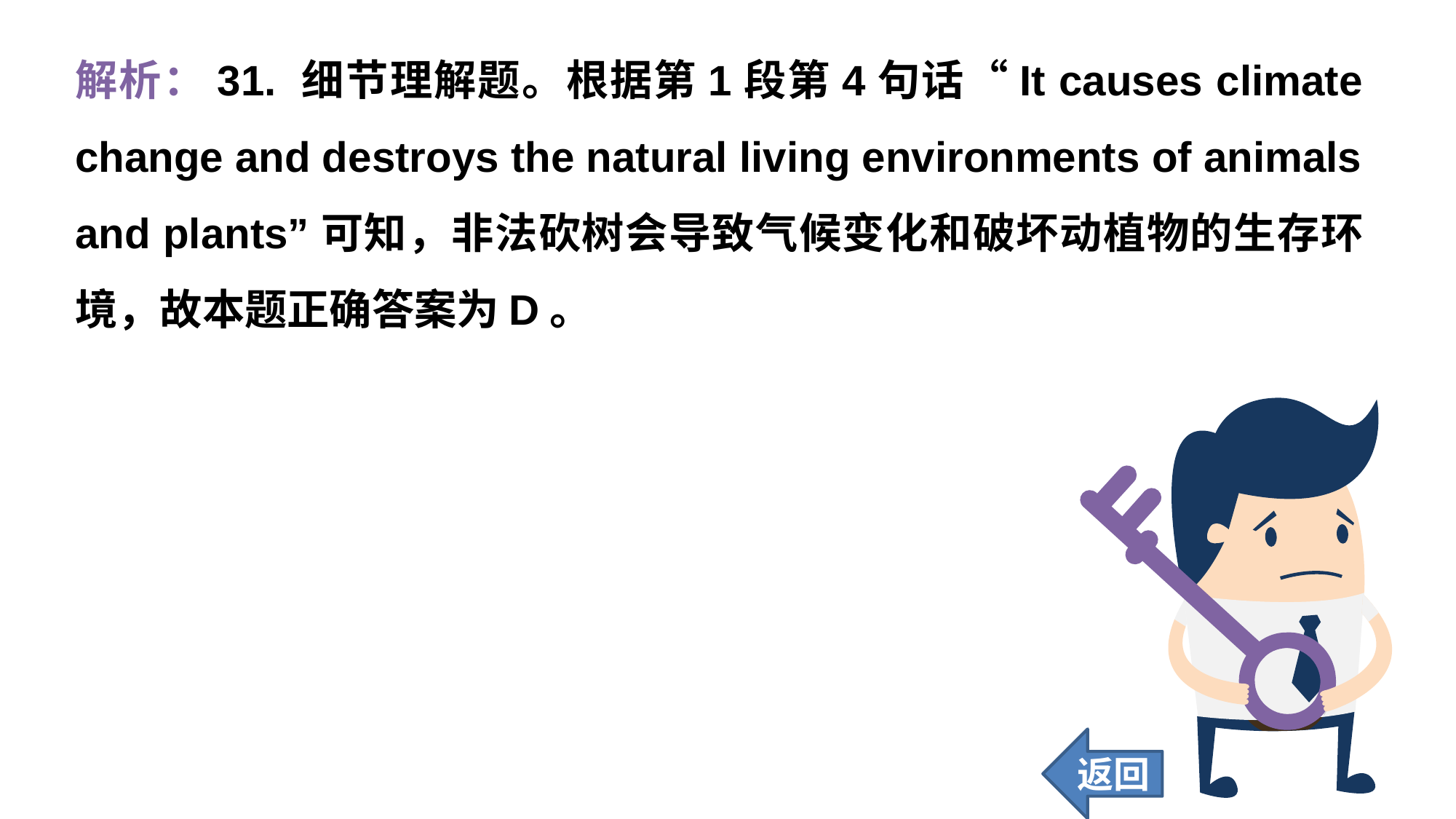

解析：31. 细节理解题。根据第1段第4句话“It causes climate change and destroys the natural living environments of animals and plants”可知，非法砍树会导致气候变化和破坏动植物的生存环境，故本题正确答案为D。

返回
339